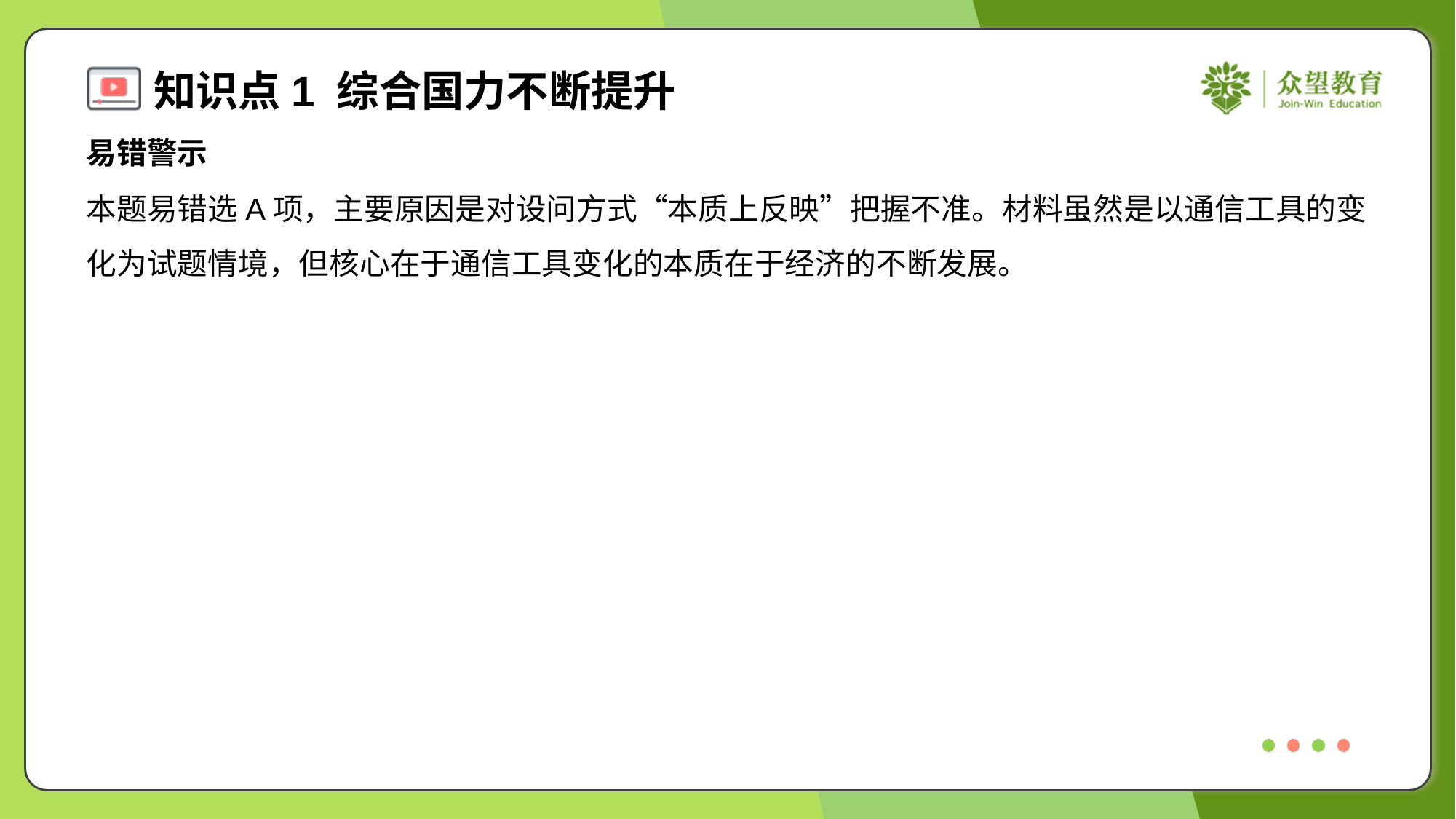

易错警示
本题易错选A项，主要原因是对设问方式“本质上反映”把握不准。材料虽然是以通信工具的变
化为试题情境，但核心在于通信工具变化的本质在于经济的不断发展。